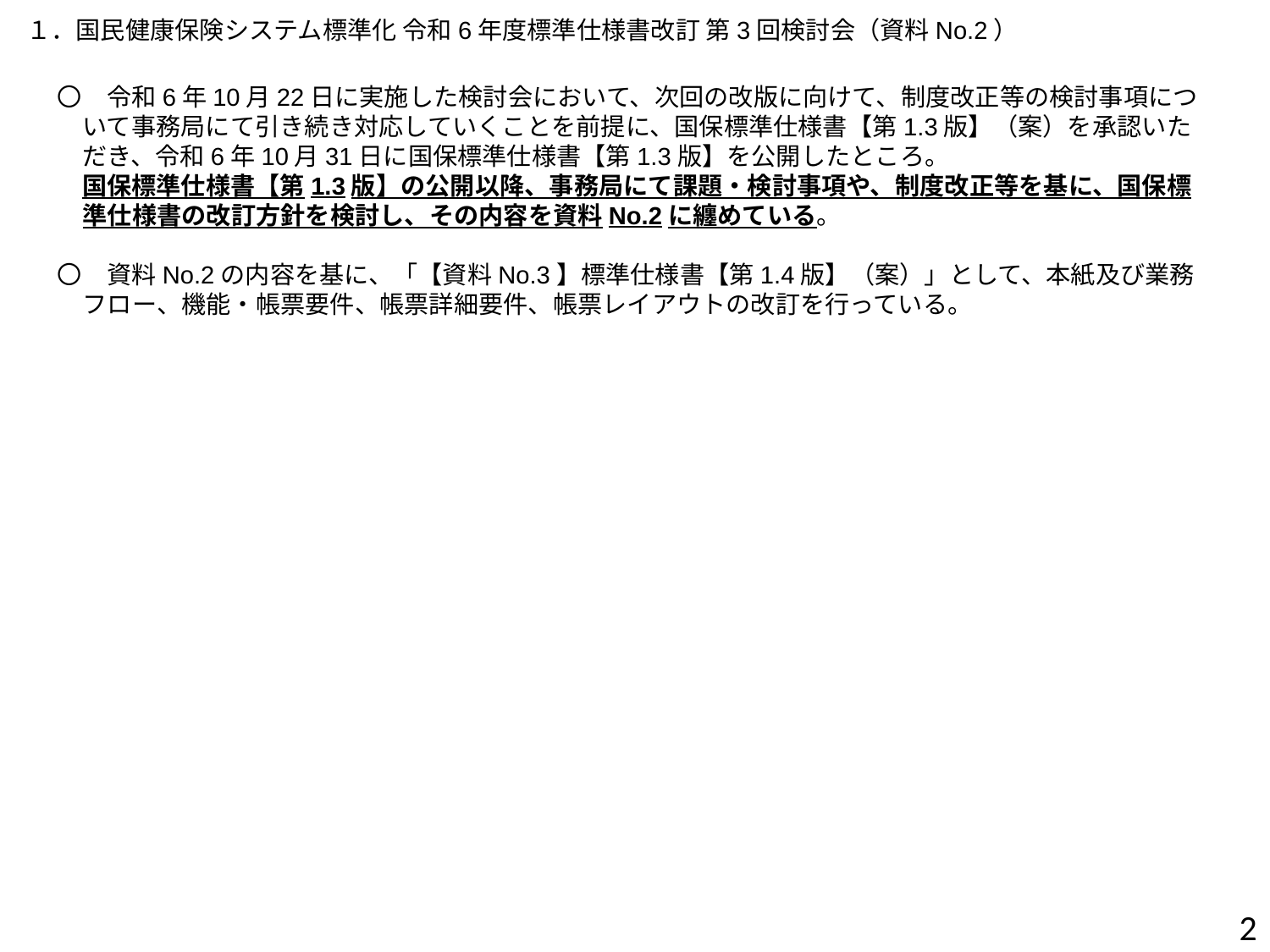

１．国民健康保険システム標準化 令和6年度標準仕様書改訂 第3回検討会（資料No.2）
〇　令和6年10月22日に実施した検討会において、次回の改版に向けて、制度改正等の検討事項について事務局にて引き続き対応していくことを前提に、国保標準仕様書【第1.3版】（案）を承認いただき、令和6年10月31日に国保標準仕様書【第1.3版】を公開したところ。
　国保標準仕様書【第1.3版】の公開以降、事務局にて課題・検討事項や、制度改正等を基に、国保標準仕様書の改訂方針を検討し、その内容を資料No.2に纏めている。

〇　資料No.2の内容を基に、「【資料No.3】標準仕様書【第1.4版】（案）」として、本紙及び業務フロー、機能・帳票要件、帳票詳細要件、帳票レイアウトの改訂を行っている。
2